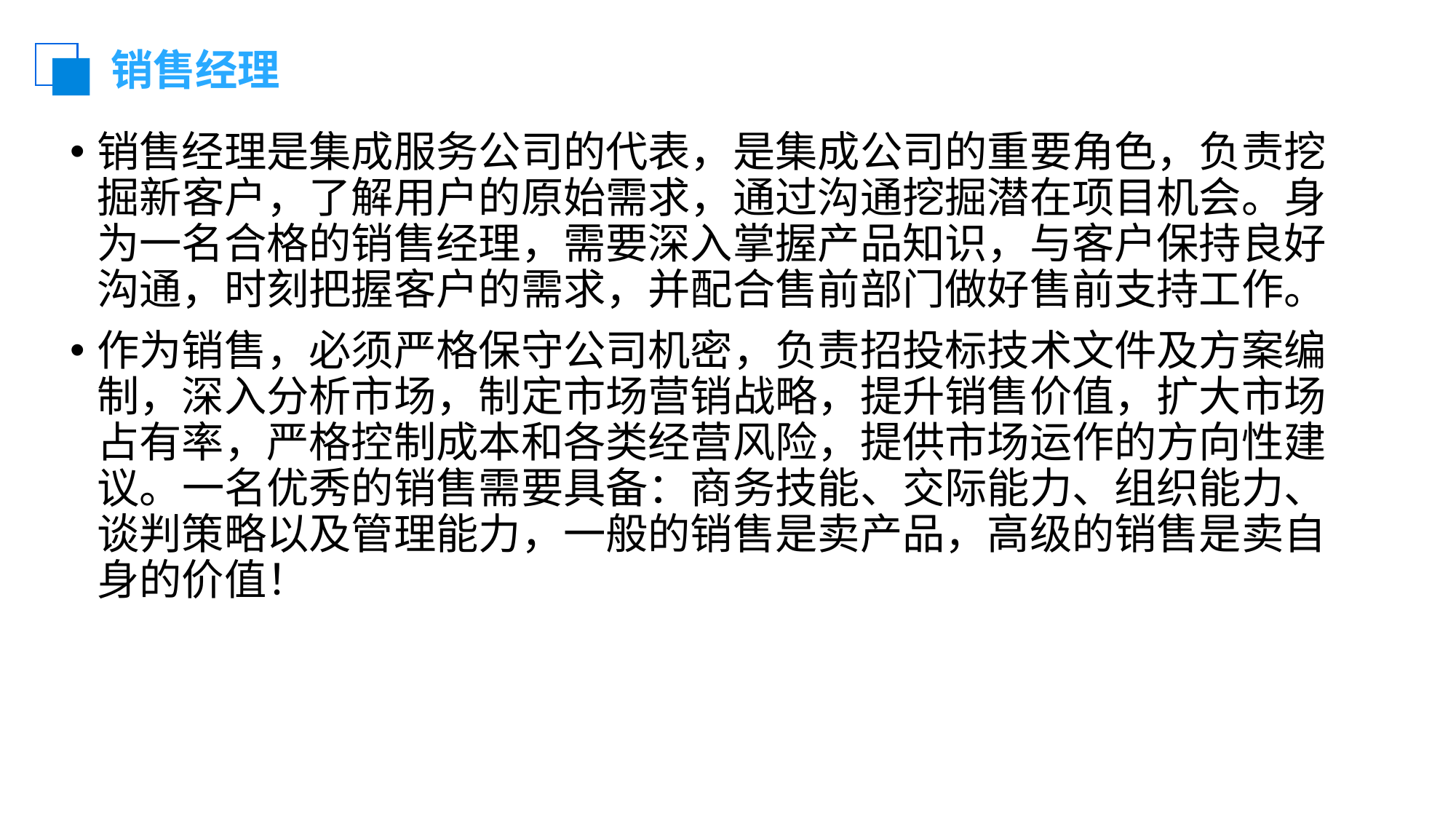

# 销售经理
销售经理是集成服务公司的代表，是集成公司的重要角色，负责挖掘新客户，了解用户的原始需求，通过沟通挖掘潜在项目机会。身为一名合格的销售经理，需要深入掌握产品知识，与客户保持良好沟通，时刻把握客户的需求，并配合售前部门做好售前支持工作。
作为销售，必须严格保守公司机密，负责招投标技术文件及方案编制，深入分析市场，制定市场营销战略，提升销售价值，扩大市场占有率，严格控制成本和各类经营风险，提供市场运作的方向性建议。一名优秀的销售需要具备：商务技能、交际能力、组织能力、谈判策略以及管理能力，一般的销售是卖产品，高级的销售是卖自身的价值！